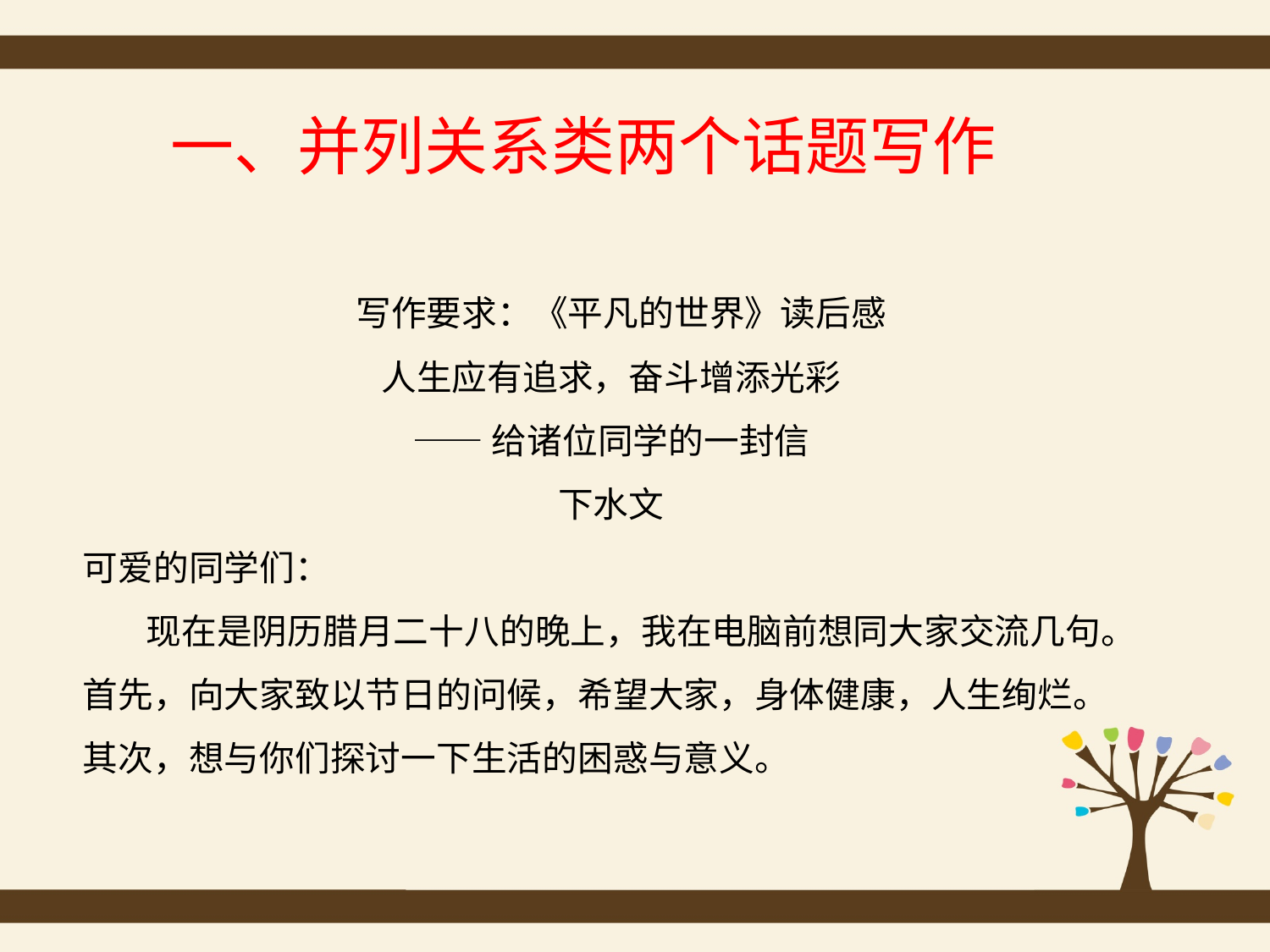

一、并列关系类两个话题写作

 写作要求：《平凡的世界》读后感
人生应有追求，奋斗增添光彩
——给诸位同学的一封信
下水文
可爱的同学们：
       现在是阴历腊月二十八的晚上，我在电脑前想同大家交流几句。首先，向大家致以节日的问候，希望大家，身体健康，人生绚烂。其次，想与你们探讨一下生活的困惑与意义。